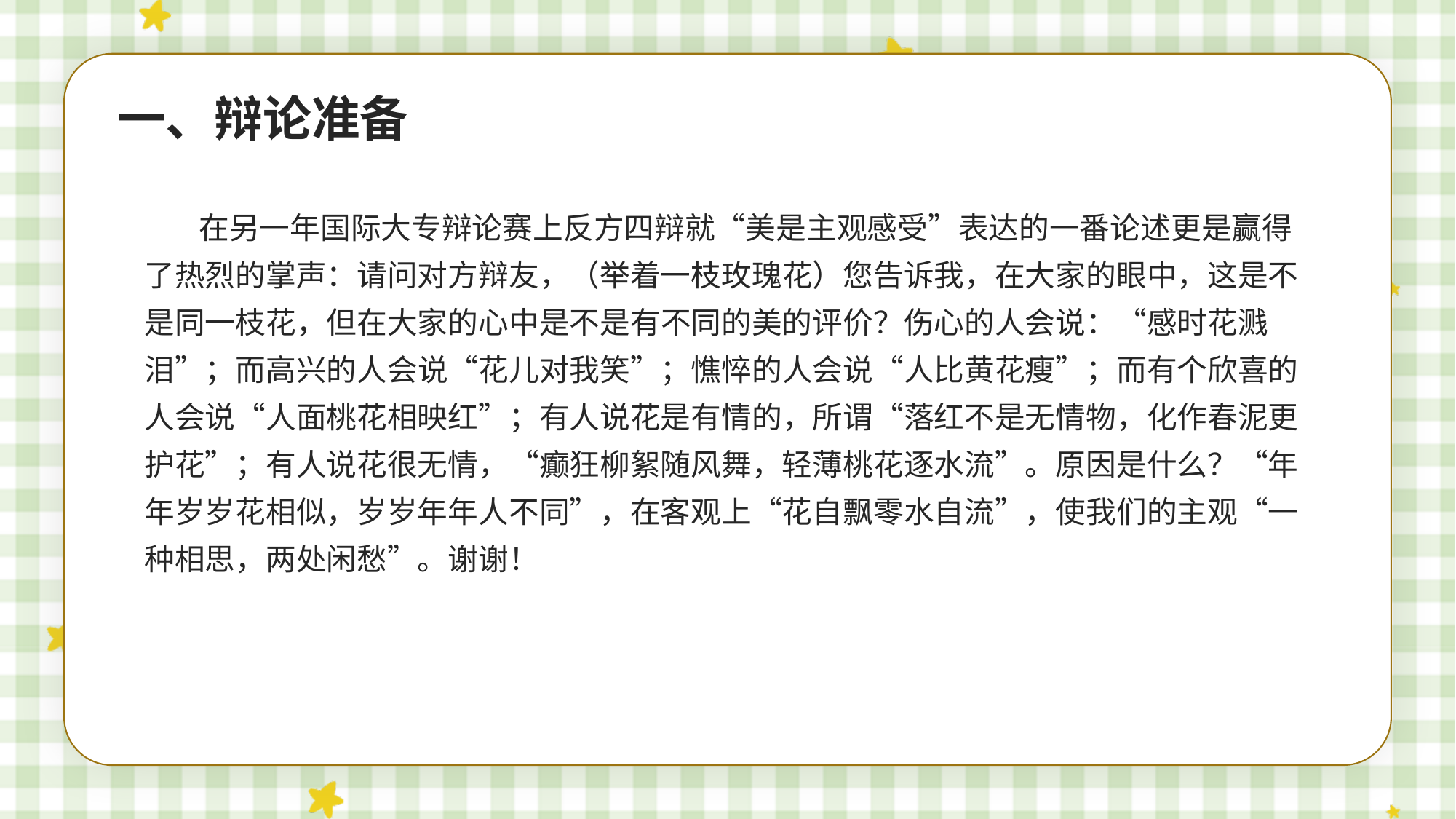

一、辩论准备
在另一年国际大专辩论赛上反方四辩就“美是主观感受”表达的一番论述更是赢得了热烈的掌声：请问对方辩友，（举着一枝玫瑰花）您告诉我，在大家的眼中，这是不是同一枝花，但在大家的心中是不是有不同的美的评价？伤心的人会说：“感时花溅泪”；而高兴的人会说“花儿对我笑”；憔悴的人会说“人比黄花瘦”；而有个欣喜的人会说“人面桃花相映红”；有人说花是有情的，所谓“落红不是无情物，化作春泥更护花”；有人说花很无情，“癫狂柳絮随风舞，轻薄桃花逐水流”。原因是什么？“年年岁岁花相似，岁岁年年人不同”，在客观上“花自飘零水自流”，使我们的主观“一种相思，两处闲愁”。谢谢！